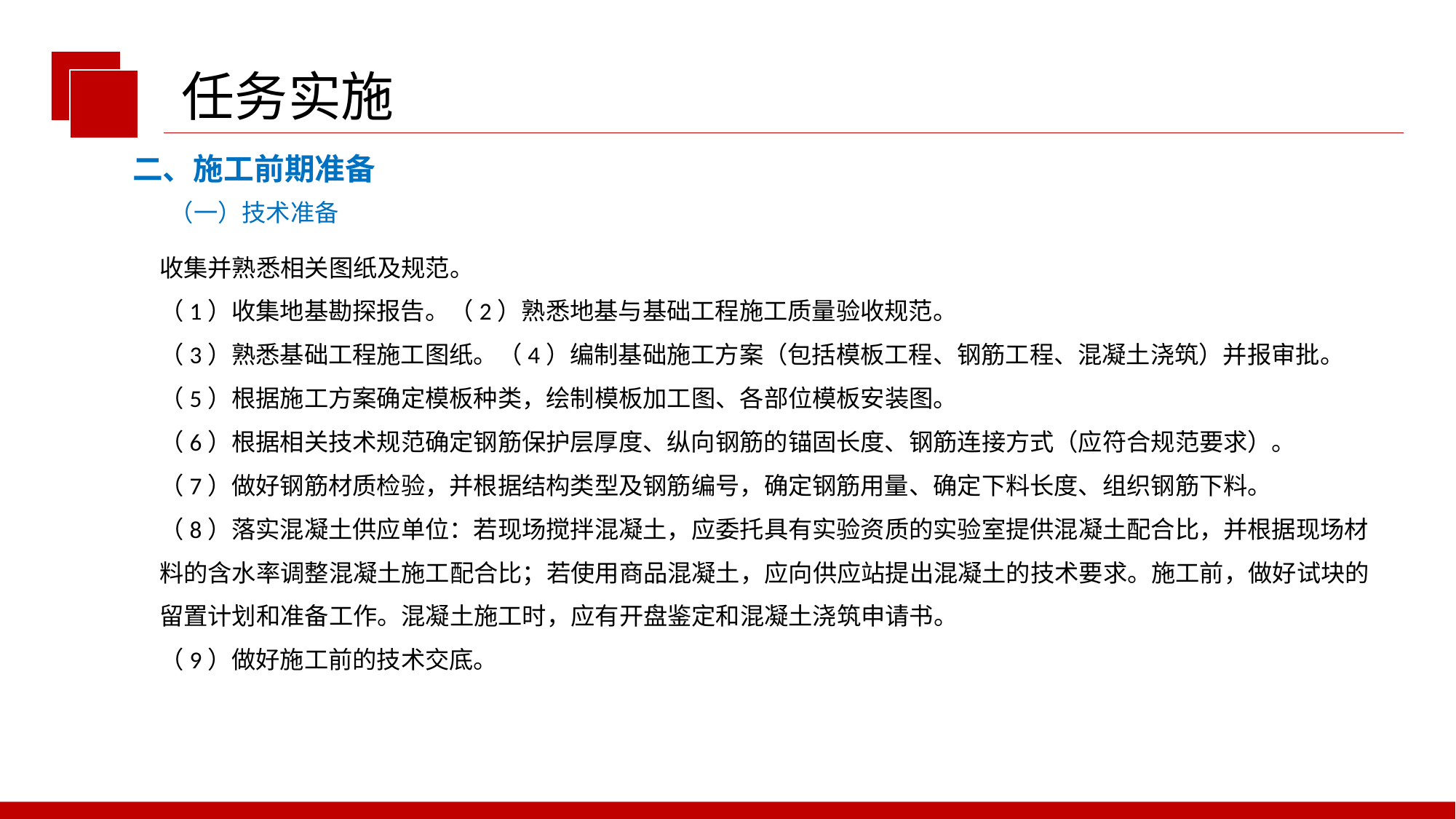

任务实施
二、施工前期准备
（一）技术准备
收集并熟悉相关图纸及规范。
（1）收集地基勘探报告。（2）熟悉地基与基础工程施工质量验收规范。
（3）熟悉基础工程施工图纸。（4）编制基础施工方案（包括模板工程、钢筋工程、混凝土浇筑）并报审批。
（5）根据施工方案确定模板种类，绘制模板加工图、各部位模板安装图。
（6）根据相关技术规范确定钢筋保护层厚度、纵向钢筋的锚固长度、钢筋连接方式（应符合规范要求）。
（7）做好钢筋材质检验，并根据结构类型及钢筋编号，确定钢筋用量、确定下料长度、组织钢筋下料。
（8）落实混凝土供应单位：若现场搅拌混凝土，应委托具有实验资质的实验室提供混凝土配合比，并根据现场材料的含水率调整混凝土施工配合比；若使用商品混凝土，应向供应站提出混凝土的技术要求。施工前，做好试块的留置计划和准备工作。混凝土施工时，应有开盘鉴定和混凝土浇筑申请书。
（9）做好施工前的技术交底。